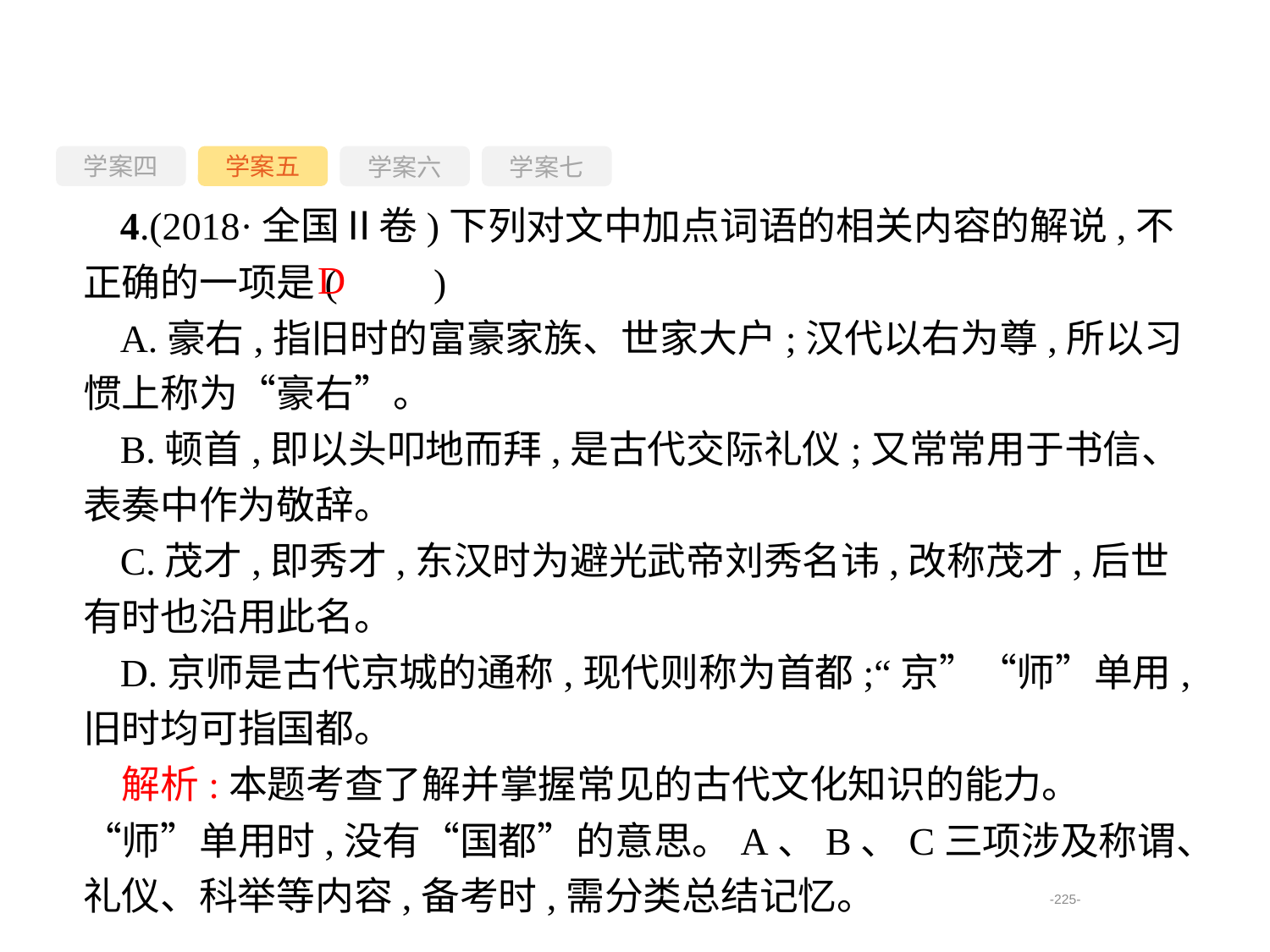

学案四
学案六
学案七
学案五
4.(2018·全国Ⅱ卷)下列对文中加点词语的相关内容的解说,不正确的一项是(　　)
A.豪右,指旧时的富豪家族、世家大户;汉代以右为尊,所以习惯上称为“豪右”。
B.顿首,即以头叩地而拜,是古代交际礼仪;又常常用于书信、表奏中作为敬辞。
C.茂才,即秀才,东汉时为避光武帝刘秀名讳,改称茂才,后世有时也沿用此名。
D.京师是古代京城的通称,现代则称为首都;“京”“师”单用,旧时均可指国都。
D
　解析:本题考查了解并掌握常见的古代文化知识的能力。“师”单用时,没有“国都”的意思。A、B、C三项涉及称谓、礼仪、科举等内容,备考时,需分类总结记忆。
-225-